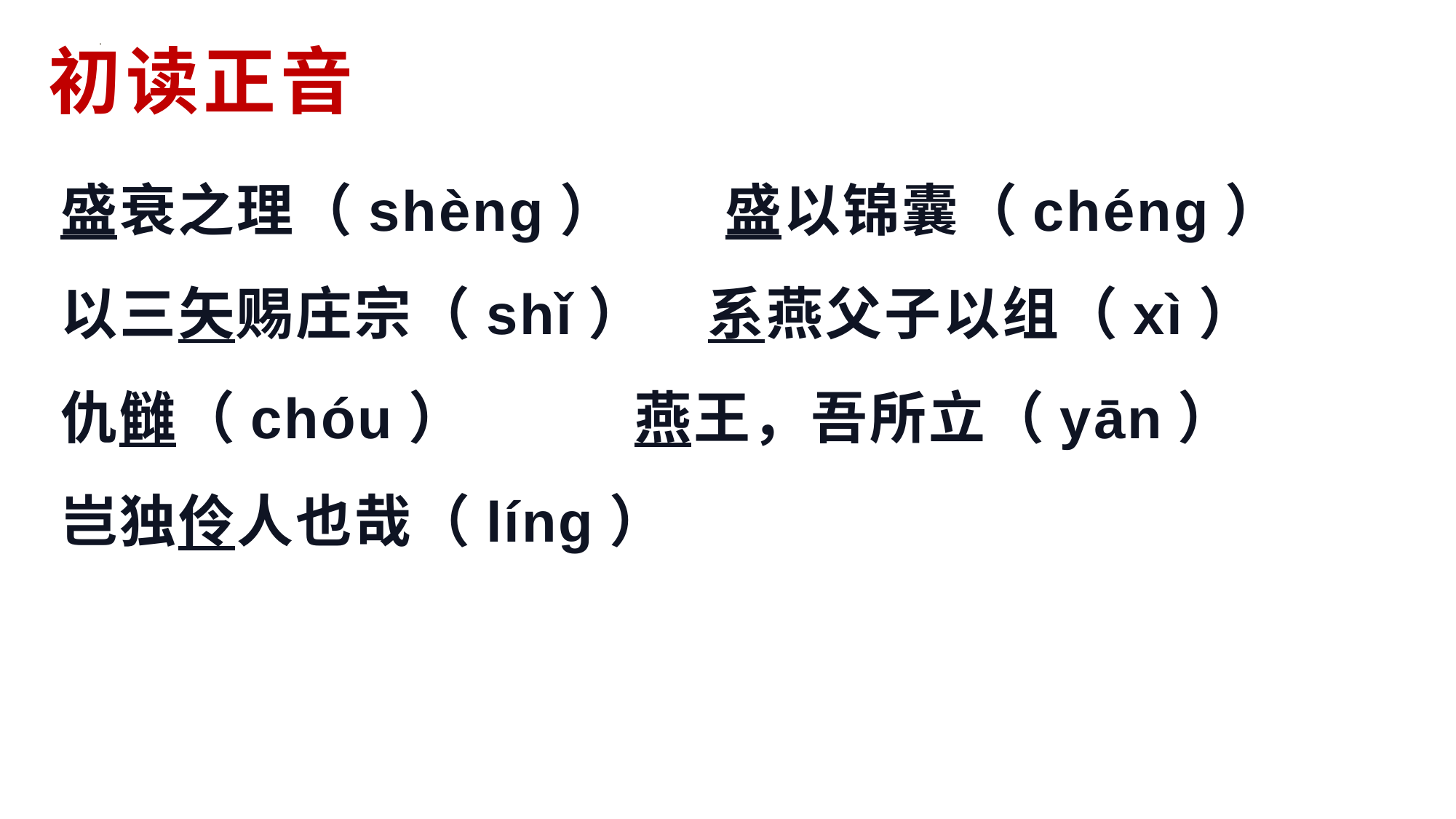

# 初读正音
盛衰之理（shèng）       盛以锦囊（chéng）
以三矢赐庄宗（shǐ）    系燕父子以组（xì）
仇雠（chóu）           燕王，吾所立（yān）
岂独伶人也哉（líng）